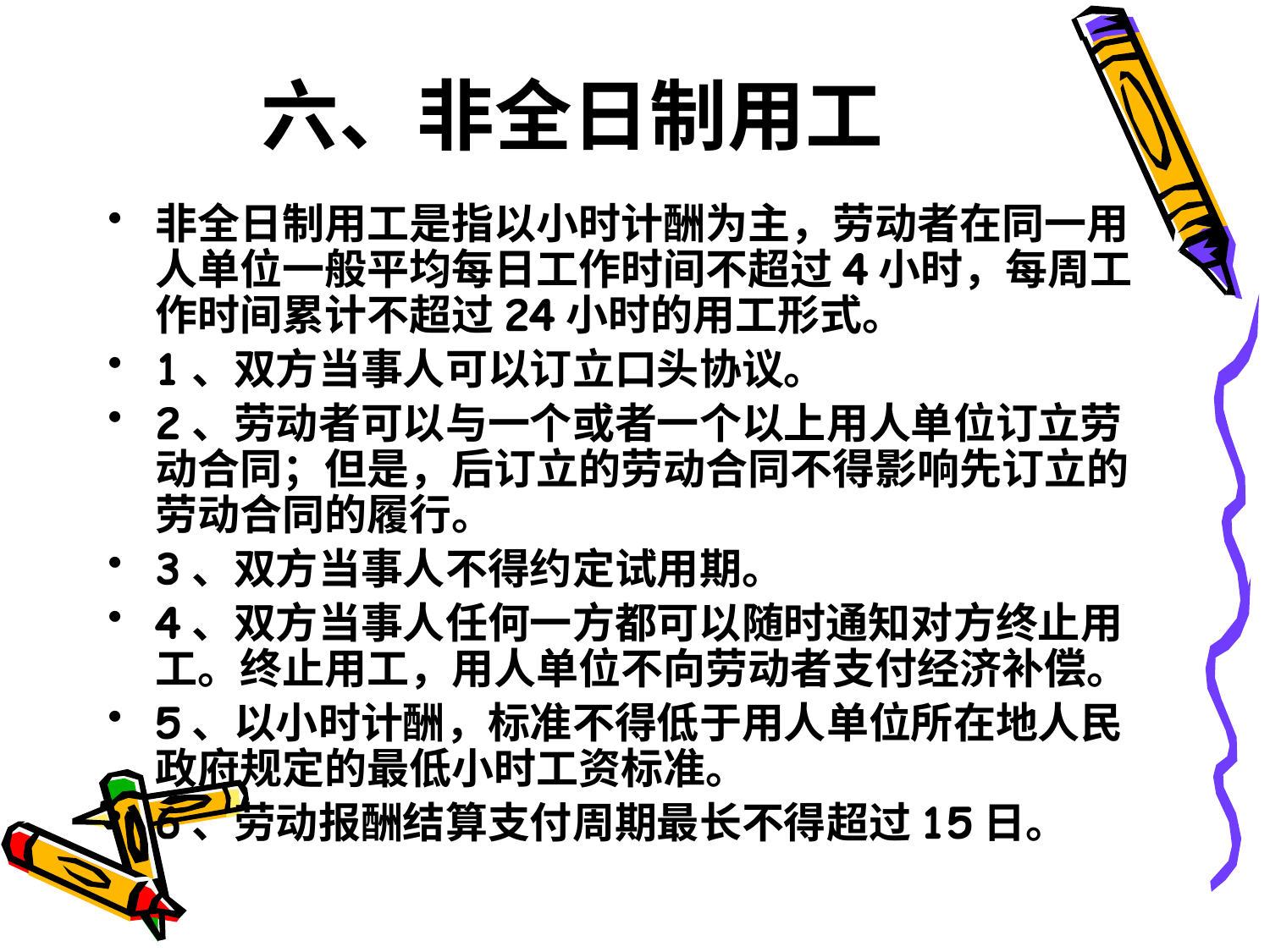

# 六、非全日制用工
非全日制用工是指以小时计酬为主，劳动者在同一用人单位一般平均每日工作时间不超过4小时，每周工作时间累计不超过24小时的用工形式。
1、双方当事人可以订立口头协议。
2、劳动者可以与一个或者一个以上用人单位订立劳动合同；但是，后订立的劳动合同不得影响先订立的劳动合同的履行。
3、双方当事人不得约定试用期。
4、双方当事人任何一方都可以随时通知对方终止用工。终止用工，用人单位不向劳动者支付经济补偿。
5、以小时计酬，标准不得低于用人单位所在地人民政府规定的最低小时工资标准。
6、劳动报酬结算支付周期最长不得超过15日。